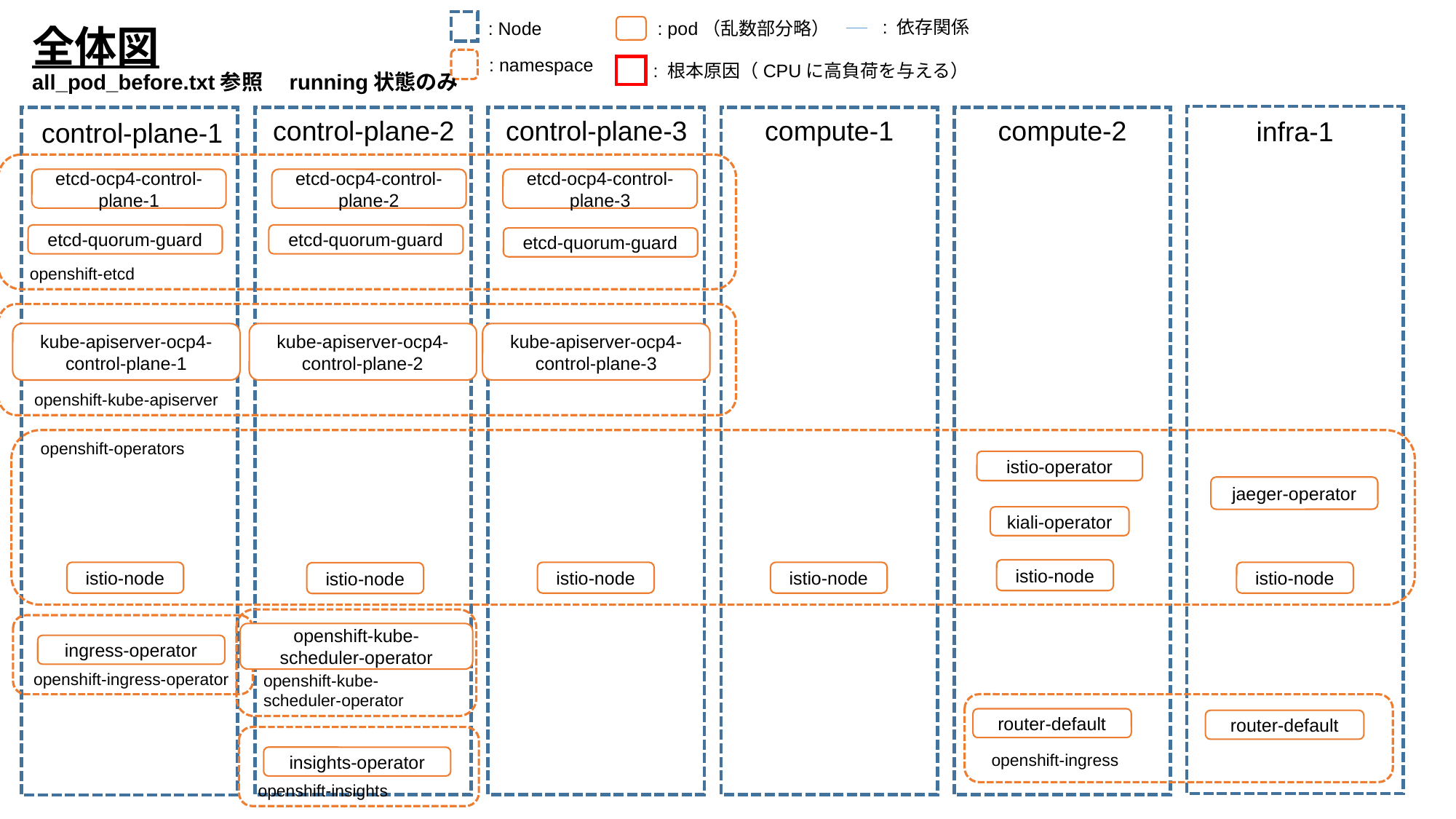

: 依存関係
: pod（乱数部分略）

: Node
全体図
all_pod_before.txt参照　running状態のみ
: namespace

: 根本原因（CPUに高負荷を与える）

compute-1
compute-2
control-plane-3
control-plane-2
infra-1
control-plane-1

etcd-ocp4-control-plane-1
etcd-ocp4-control-plane-2
etcd-ocp4-control-plane-3
etcd-quorum-guard
etcd-quorum-guard
etcd-quorum-guard
openshift-etcd

kube-apiserver-ocp4-control-plane-2
kube-apiserver-ocp4-control-plane-3
kube-apiserver-ocp4-control-plane-1
openshift-kube-apiserver

openshift-operators
istio-operator
jaeger-operator
kiali-operator
istio-node
istio-node
istio-node
istio-node
istio-node
istio-node

openshift-kube-scheduler-operator
ingress-operator
openshift-ingress-operator
openshift-kube-
scheduler-operator

router-default
router-default

openshift-ingress
insights-operator
openshift-insights